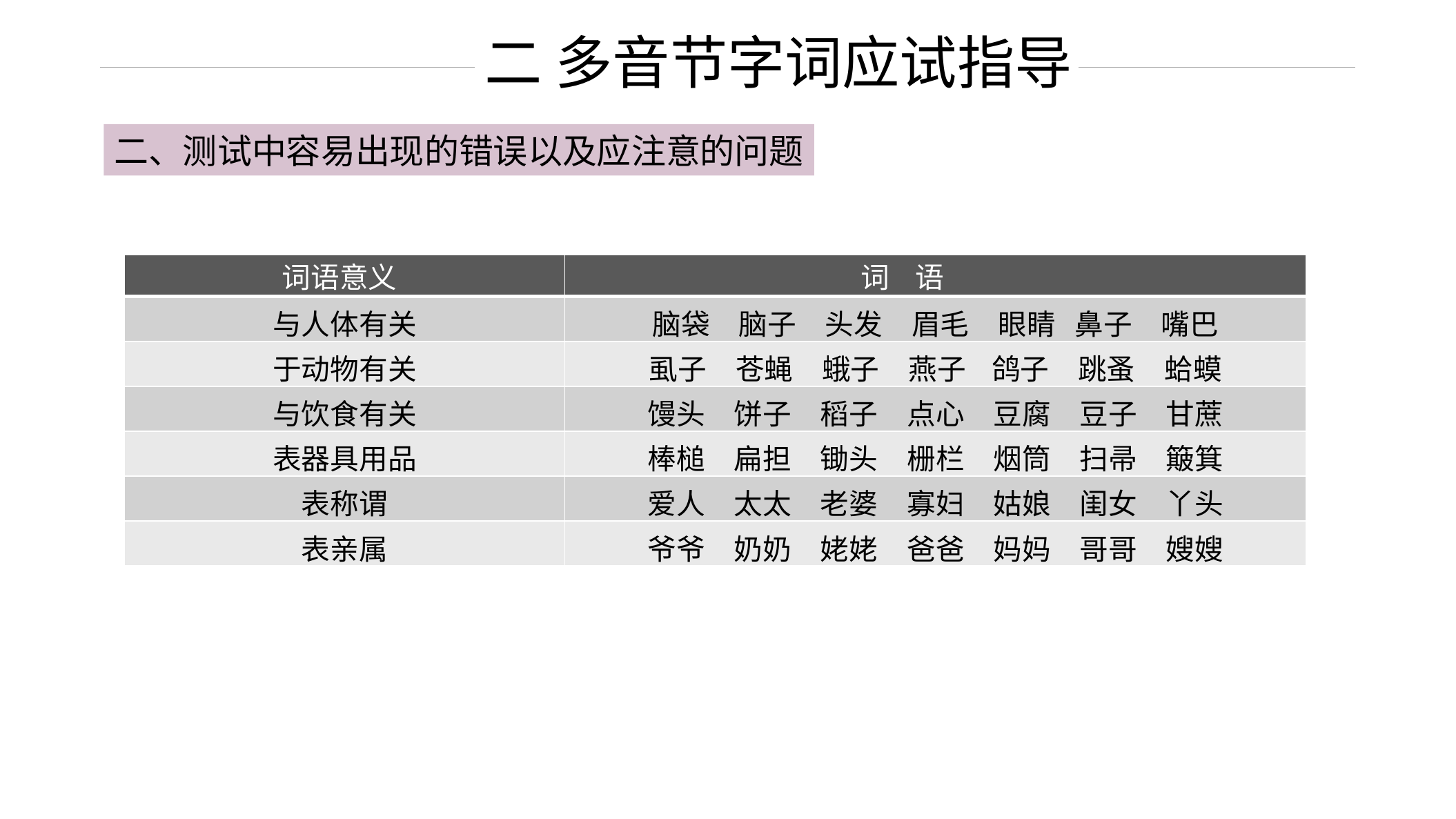

二 多音节字词应试指导
二、测试中容易出现的错误以及应注意的问题
|  |  |
| --- | --- |
| 与人体有关 | 脑袋　脑子　头发　眉毛　眼睛 鼻子　嘴巴 |
| 于动物有关 | 虱子　苍蝇　蛾子　燕子 鸽子　跳蚤　蛤蟆 |
| 与饮食有关 | 馒头　饼子　稻子　点心　豆腐　豆子　甘蔗 |
| 表器具用品 | 棒槌　扁担　锄头　栅栏　烟筒　扫帚　簸箕 |
| 表称谓 | 爱人　太太　老婆　寡妇　姑娘　闺女　丫头 |
| 表亲属 | 爷爷　奶奶　姥姥　爸爸　妈妈　哥哥　嫂嫂 |
词语意义
词    语